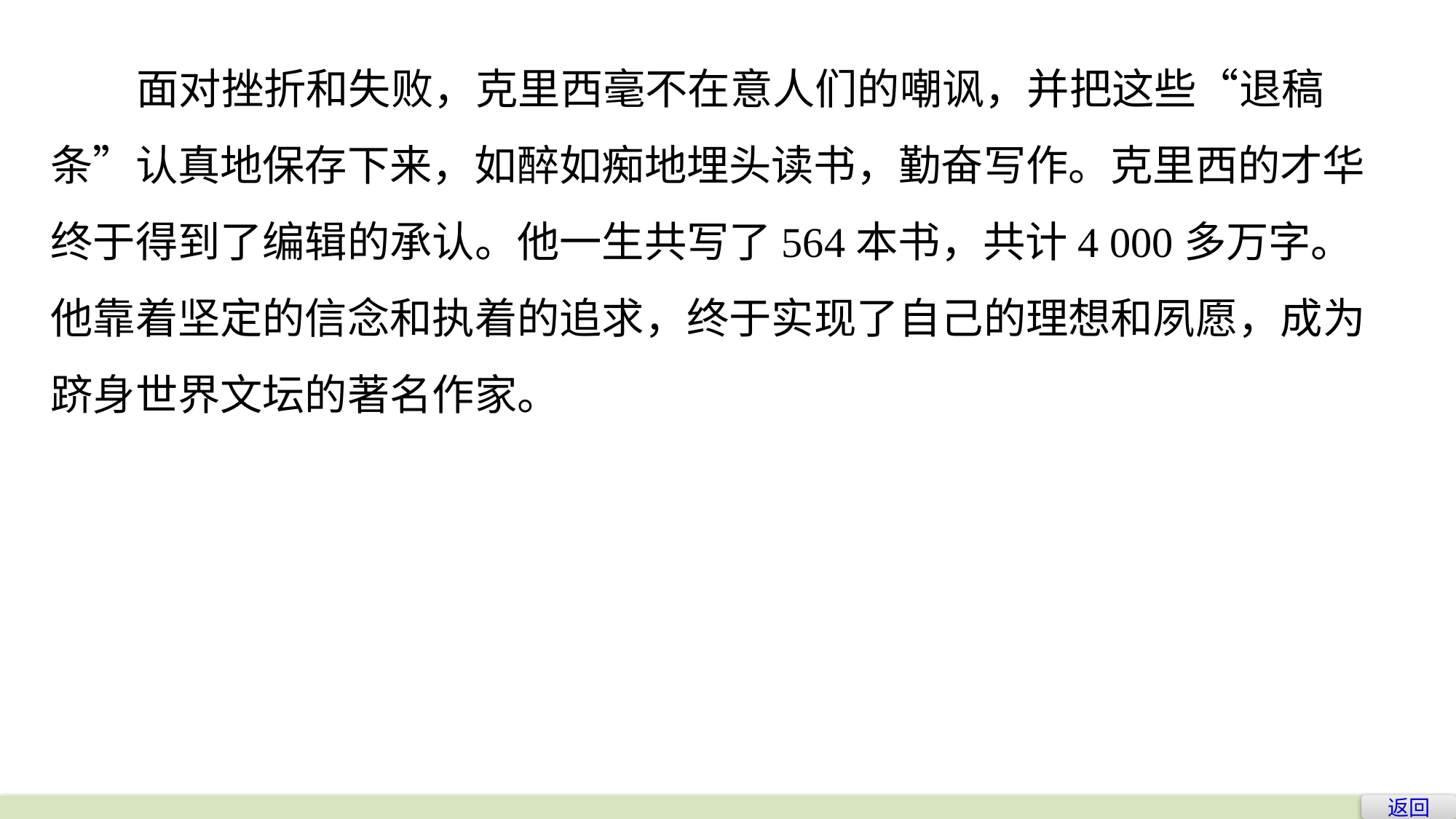

面对挫折和失败，克里西毫不在意人们的嘲讽，并把这些“退稿条”认真地保存下来，如醉如痴地埋头读书，勤奋写作。克里西的才华终于得到了编辑的承认。他一生共写了564本书，共计4 000多万字。他靠着坚定的信念和执着的追求，终于实现了自己的理想和夙愿，成为跻身世界文坛的著名作家。
返回